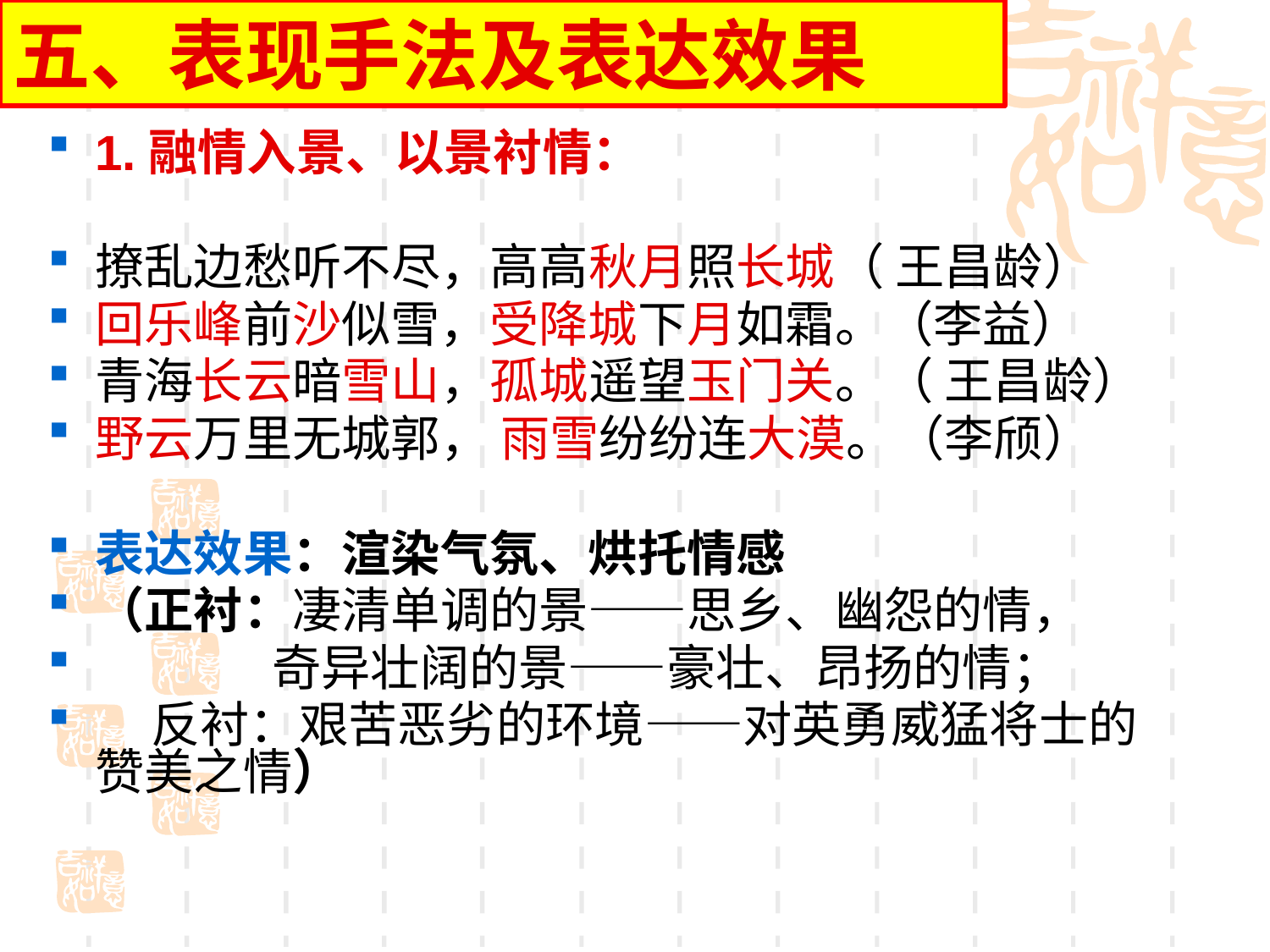

五、表现手法及表达效果
1.融情入景、以景衬情：

撩乱边愁听不尽，高高秋月照长城（ 王昌龄）
回乐峰前沙似雪，受降城下月如霜。（李益）
青海长云暗雪山，孤城遥望玉门关。（ 王昌龄）
野云万里无城郭， 雨雪纷纷连大漠。（李颀）

表达效果：渲染气氛、烘托情感
（正衬：凄清单调的景——思乡、幽怨的情，
               奇异壮阔的景——豪壮、昂扬的情；
    反衬：艰苦恶劣的环境——对英勇威猛将士的赞美之情）